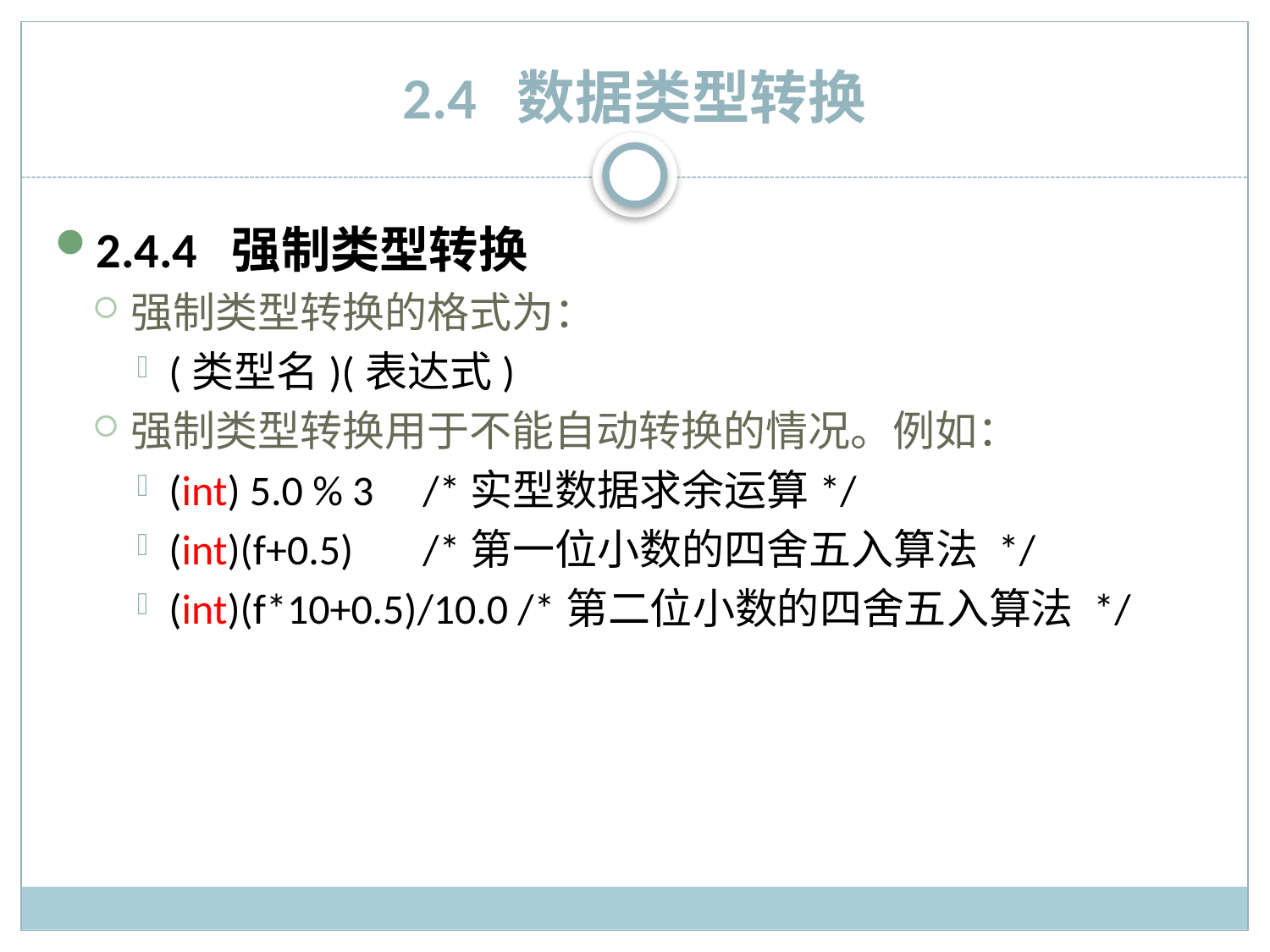

# 2.4  数据类型转换
2.4.4  强制类型转换
强制类型转换的格式为：
(类型名)(表达式)
强制类型转换用于不能自动转换的情况。例如：
(int) 5.0 % 3     	/*实型数据求余运算*/
(int)(f+0.5)      	/*第一位小数的四舍五入算法 */
(int)(f*10+0.5)/10.0 /*第二位小数的四舍五入算法 */